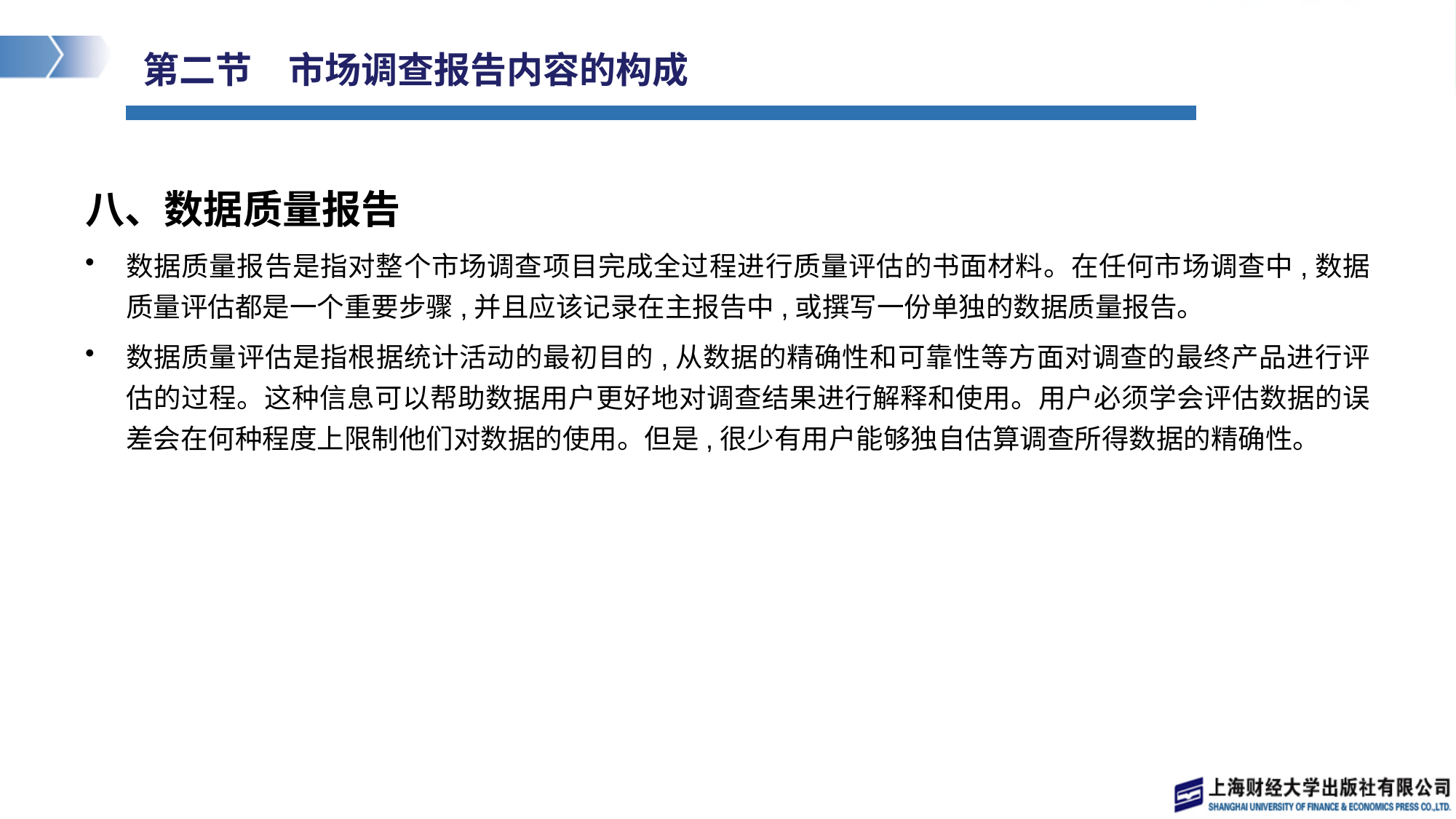

# 第二节　市场调查报告内容的构成
八、数据质量报告
数据质量报告是指对整个市场调查项目完成全过程进行质量评估的书面材料。在任何市场调查中,数据质量评估都是一个重要步骤,并且应该记录在主报告中,或撰写一份单独的数据质量报告。
数据质量评估是指根据统计活动的最初目的,从数据的精确性和可靠性等方面对调查的最终产品进行评估的过程。这种信息可以帮助数据用户更好地对调查结果进行解释和使用。用户必须学会评估数据的误差会在何种程度上限制他们对数据的使用。但是,很少有用户能够独自估算调查所得数据的精确性。